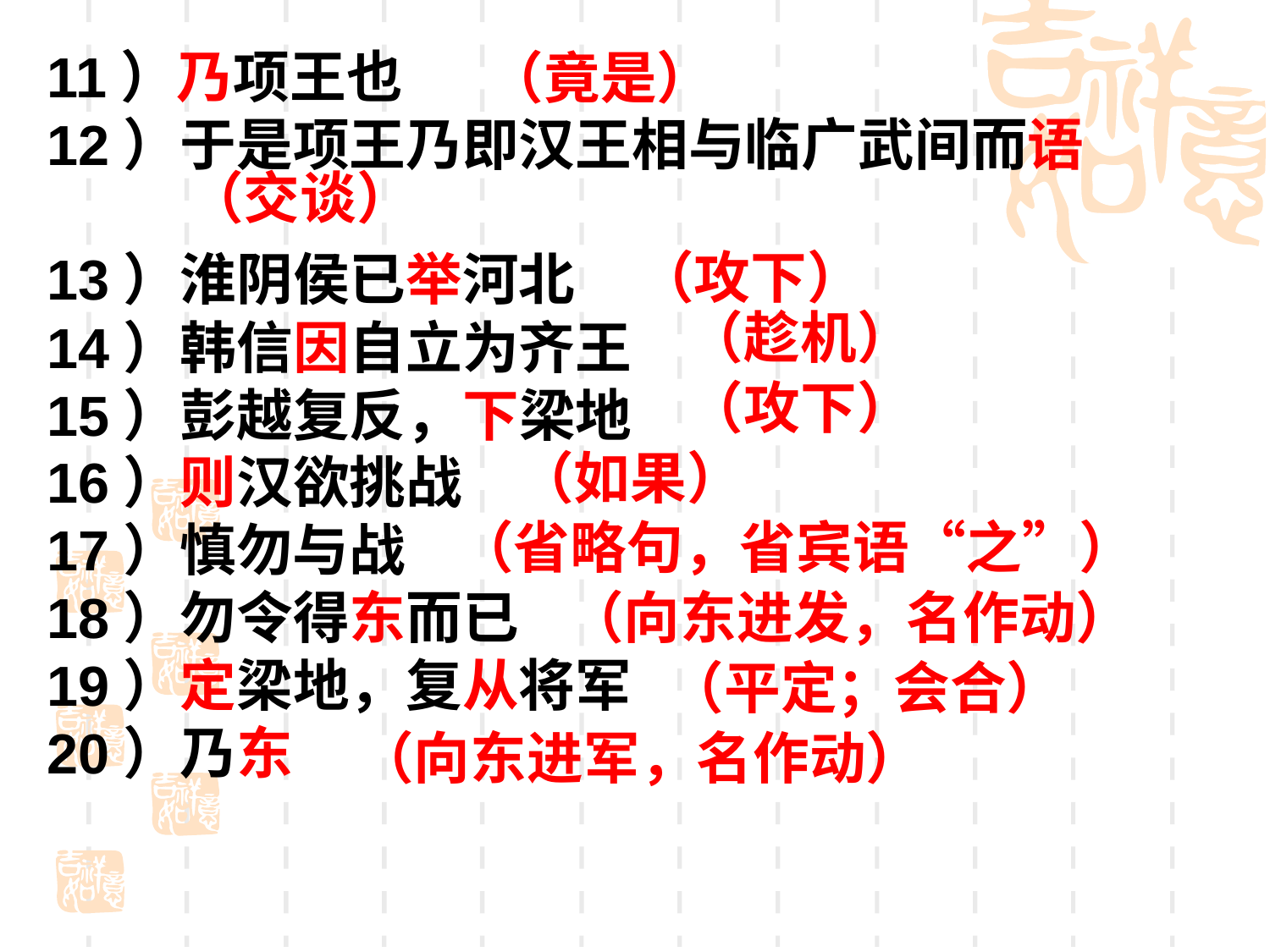

11）乃项王也
12）于是项王乃即汉王相与临广武间而语

13）淮阴侯已举河北
14）韩信因自立为齐王
15）彭越复反，下梁地
16）则汉欲挑战
17）慎勿与战
18）勿令得东而已
19）定梁地，复从将军
20）乃东

（竟是）

（交谈）

（攻下）

（趁机）

（攻下）

（如果）

（省略句，省宾语“之”）
（向东进发，名作动）
（平定；会合）
（向东进军，名作动）